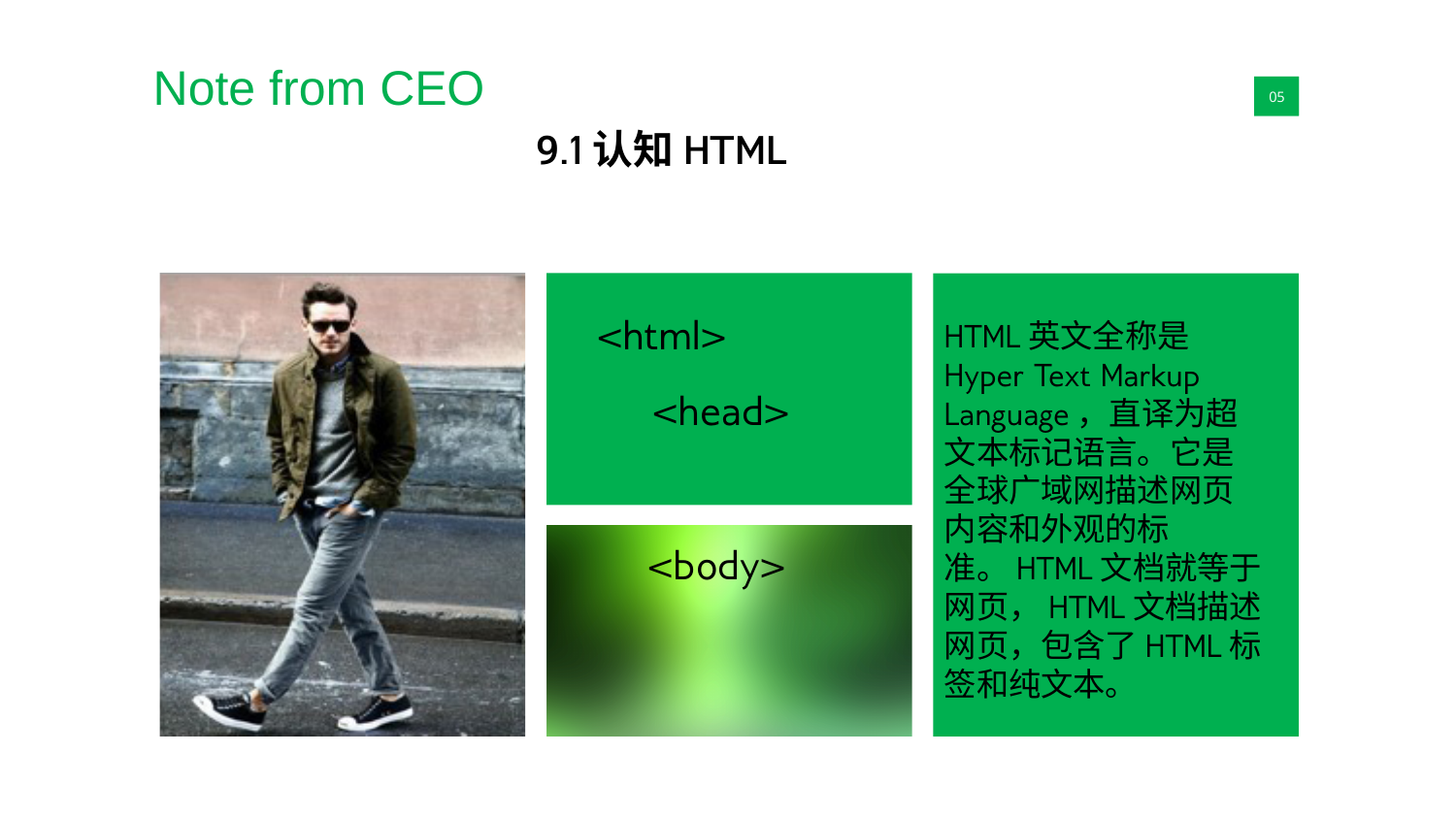

Note from CEO

01
05
9.1认知HTML

<html>
HTML英文全称是Hyper Text Markup Language，直译为超文本标记语言。它是全球广域网描述网页内容和外观的标准。HTML文档就等于网页，HTML文档描述网页，包含了HTML标签和纯文本。
<head>
 <body>